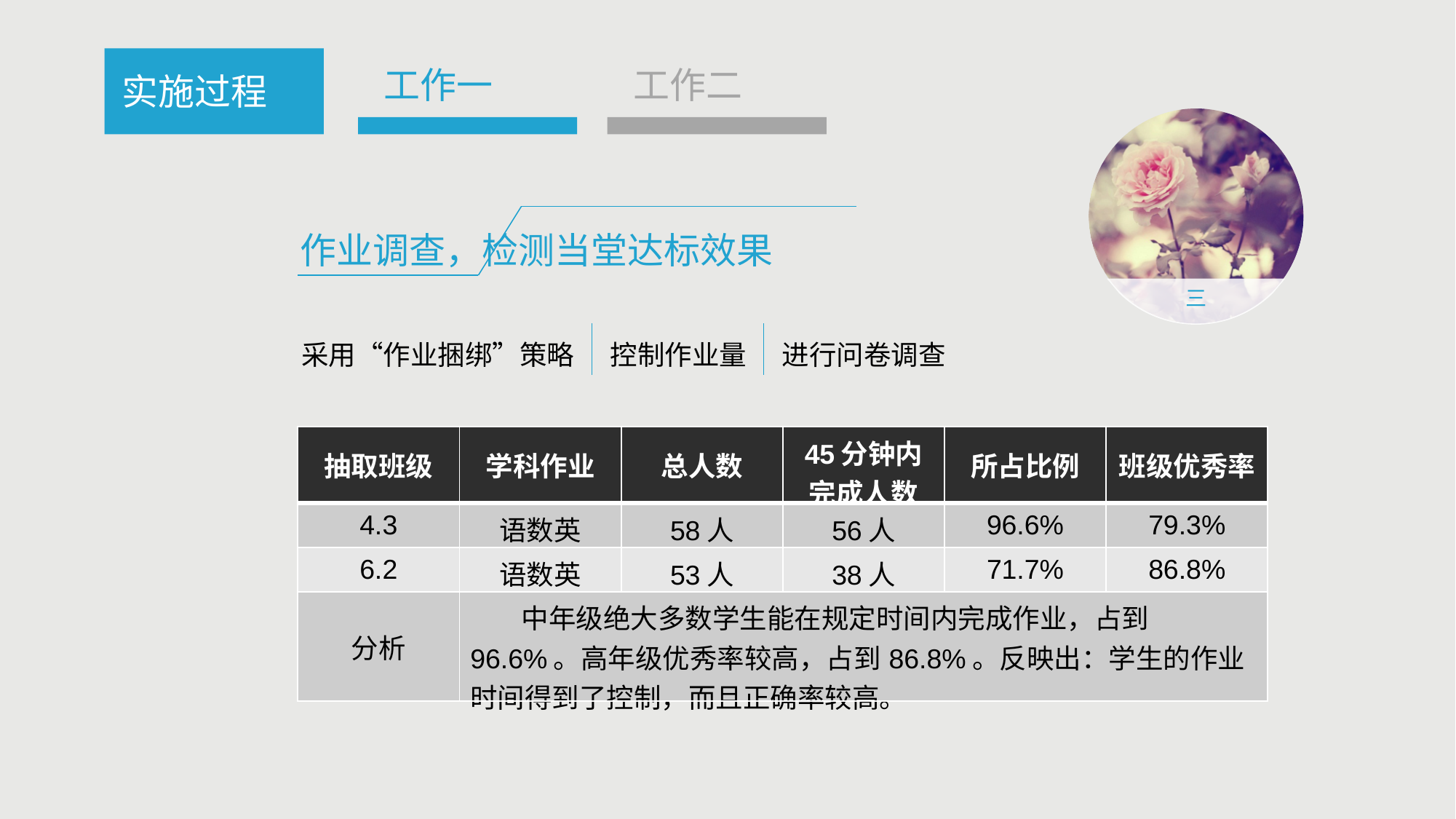

工作一

工作二
实施过程

三

作业调查，检测当堂达标效果
采用“作业捆绑”策略
控制作业量
进行问卷调查
| 抽取班级 | 学科作业 | 总人数 | 45分钟内 完成人数 | 所占比例 | 班级优秀率 |
| --- | --- | --- | --- | --- | --- |
| 4.3 | 语数英 | 58人 | 56人 | 96.6% | 79.3% |
| 6.2 | 语数英 | 53人 | 38人 | 71.7% | 86.8% |
| 分析 | 中年级绝大多数学生能在规定时间内完成作业，占到96.6%。高年级优秀率较高，占到86.8%。反映出：学生的作业时间得到了控制，而且正确率较高。 |  |  |  |  |